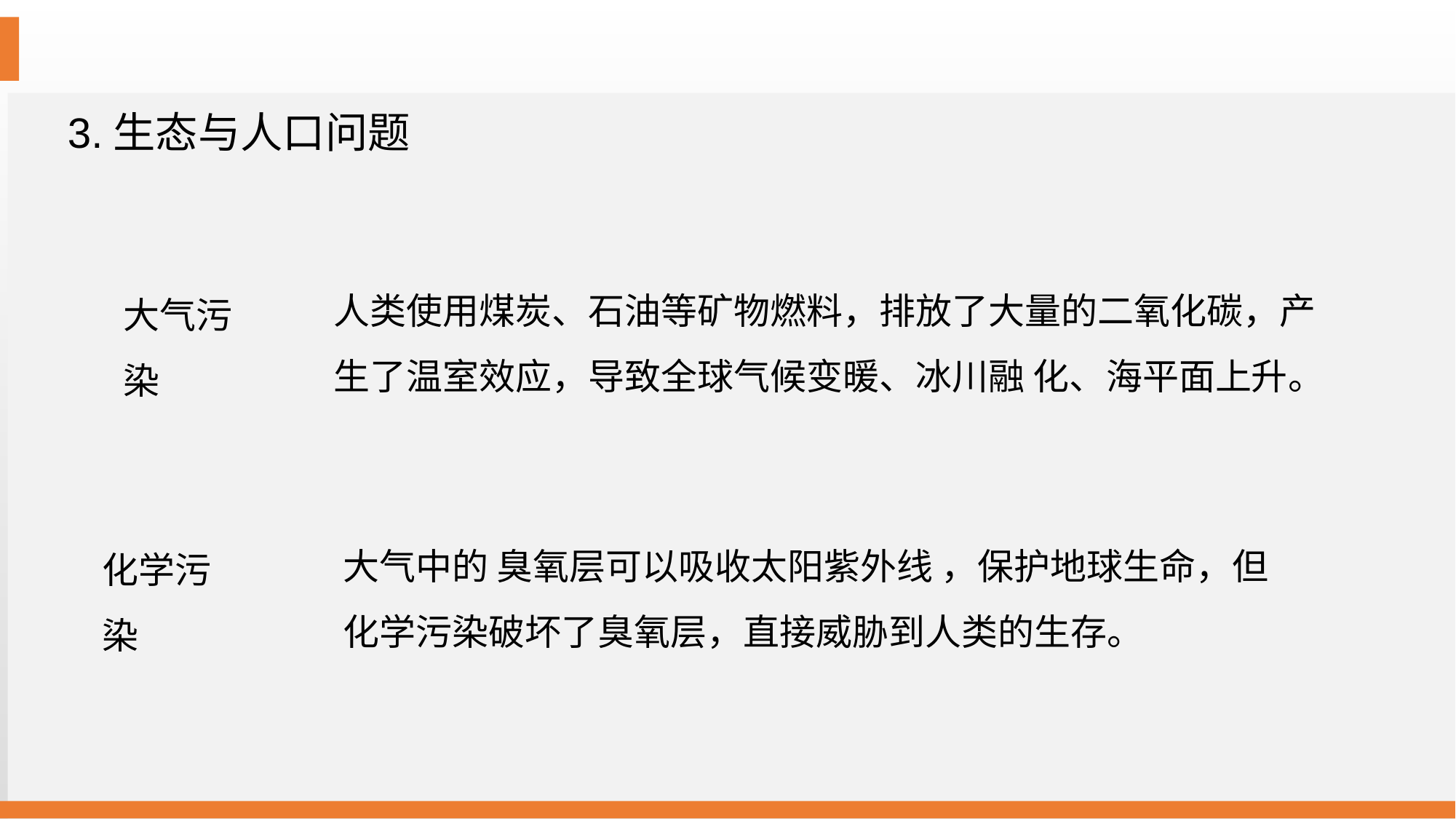

3.生态与人口问题
大气污染
人类使用煤炭、石油等矿物燃料，排放了大量的二氧化碳，产生了温室效应，导致全球气候变暖、冰川融 化、海平面上升。
化学污染
大气中的 臭氧层可以吸收太阳紫外线 ，保护地球生命，但化学污染破坏了臭氧层，直接威胁到人类的生存。